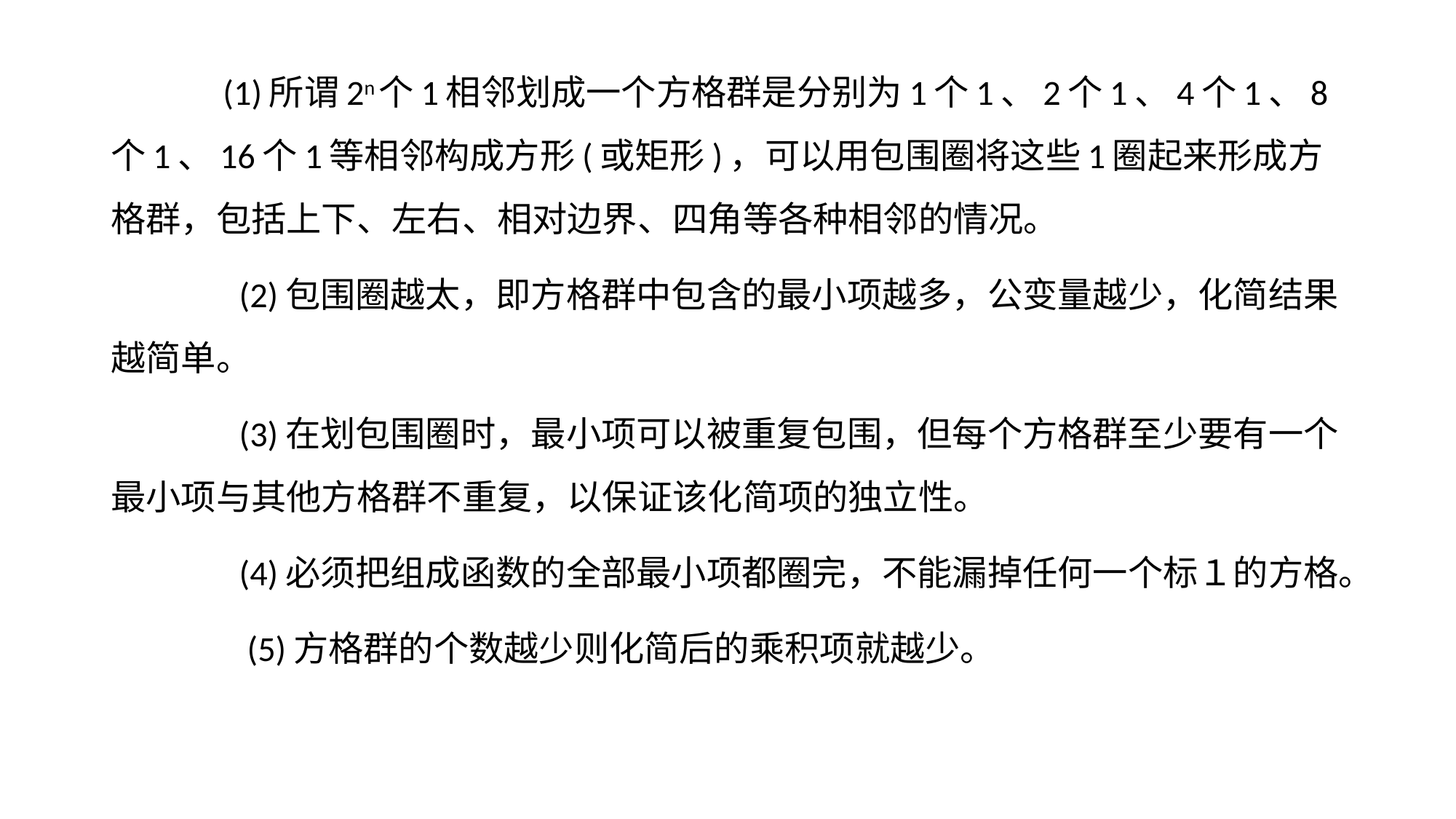

# (1)所谓2n个1相邻划成一个方格群是分别为1个1、2个1、4个1、8个1、16个1等相邻构成方形(或矩形)，可以用包围圈将这些1圈起来形成方格群，包括上下、左右、相对边界、四角等各种相邻的情况。
                (2)包围圈越太，即方格群中包含的最小项越多，公变量越少，化简结果越简单。
                (3)在划包围圈时，最小项可以被重复包围，但每个方格群至少要有一个最小项与其他方格群不重复，以保证该化简项的独立性。
                (4)必须把组成函数的全部最小项都圈完，不能漏掉任何一个标１的方格。
                 (5)方格群的个数越少则化简后的乘积项就越少。